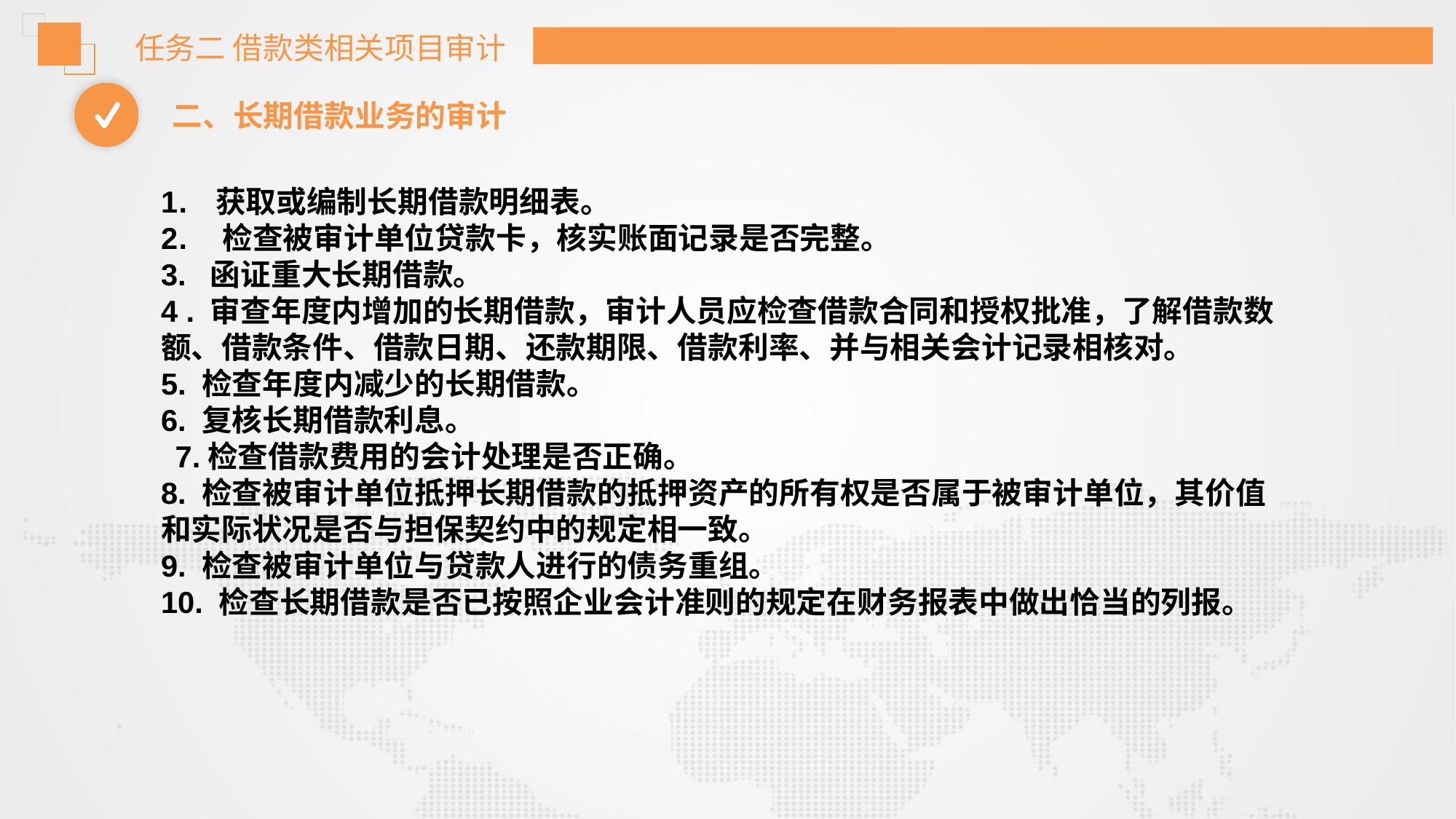

任务二 借款类相关项目审计

二、长期借款业务的审计
获取或编制长期借款明细表。
检查被审计单位贷款卡，核实账面记录是否完整。
3.  函证重大长期借款。
4 . 审查年度内增加的长期借款，审计人员应检查借款合同和授权批准，了解借款数额、借款条件、借款日期、还款期限、借款利率、并与相关会计记录相核对。
5. 检查年度内减少的长期借款。
6. 复核长期借款利息。
 7.检查借款费用的会计处理是否正确。
8. 检查被审计单位抵押长期借款的抵押资产的所有权是否属于被审计单位，其价值和实际状况是否与担保契约中的规定相一致。
9. 检查被审计单位与贷款人进行的债务重组。
10. 检查长期借款是否已按照企业会计准则的规定在财务报表中做出恰当的列报。